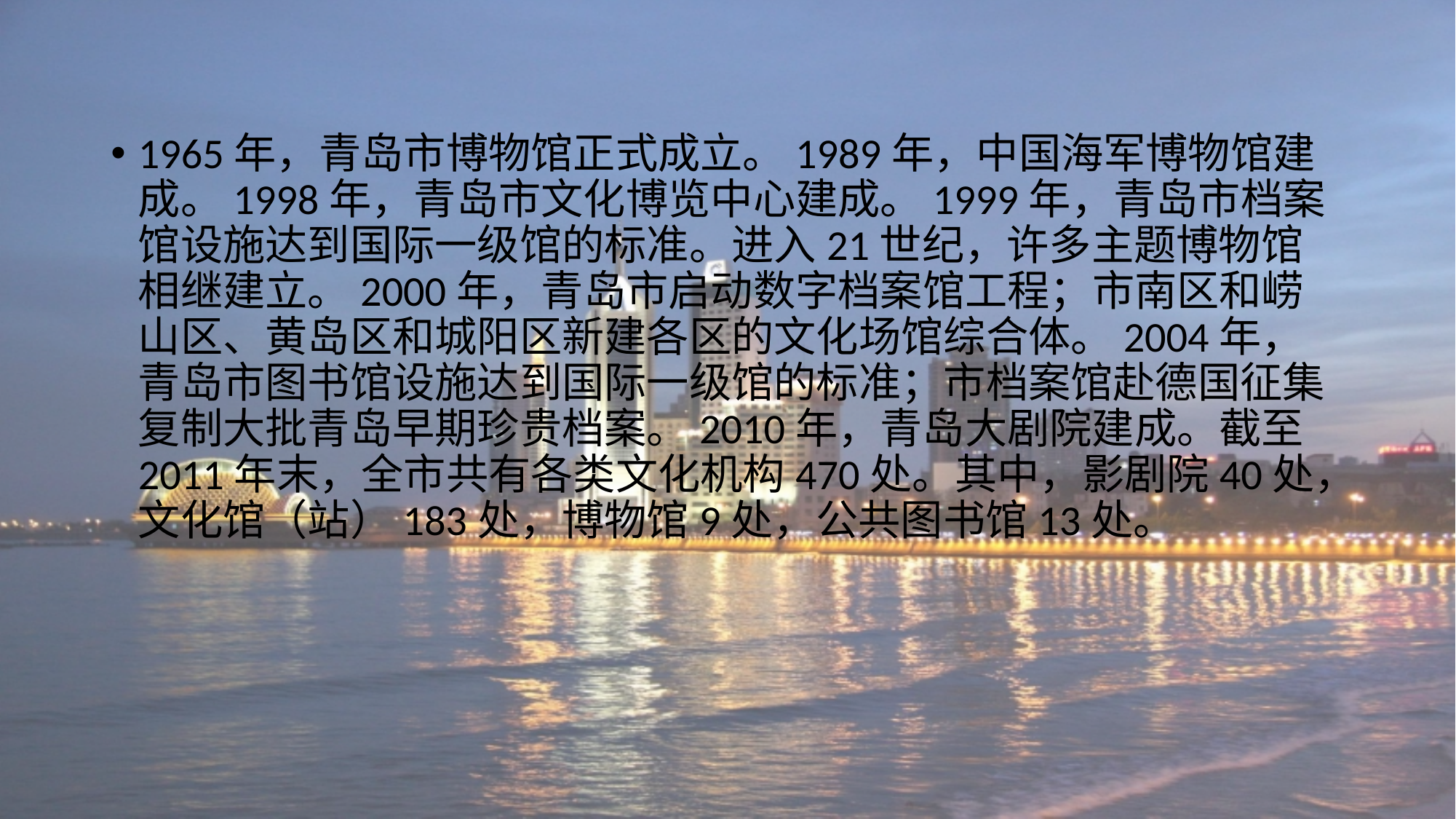

1965年，青岛市博物馆正式成立。1989年，中国海军博物馆建成。1998年，青岛市文化博览中心建成。1999年，青岛市档案馆设施达到国际一级馆的标准。进入21世纪，许多主题博物馆相继建立。2000年，青岛市启动数字档案馆工程；市南区和崂山区、黄岛区和城阳区新建各区的文化场馆综合体。2004年，青岛市图书馆设施达到国际一级馆的标准；市档案馆赴德国征集复制大批青岛早期珍贵档案。2010年，青岛大剧院建成。截至2011年末，全市共有各类文化机构470处。其中，影剧院40处，文化馆（站）183处，博物馆9处，公共图书馆13处。